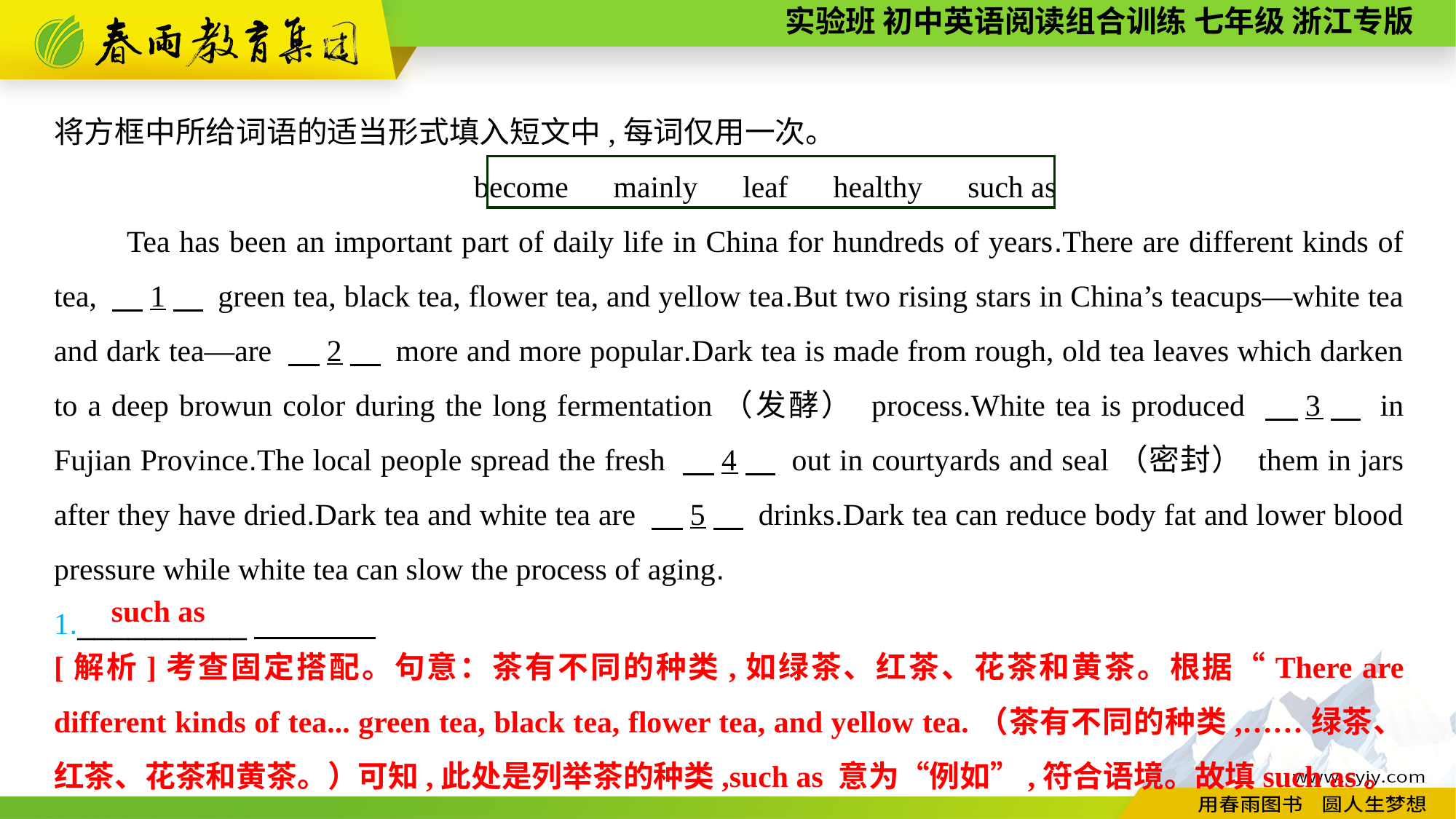

将方框中所给词语的适当形式填入短文中,每词仅用一次。
become　mainly　leaf　healthy　such as
Tea has been an important part of daily life in China for hundreds of years.There are different kinds of tea, 　1　 green tea, black tea, flower tea, and yellow tea.But two rising stars in China’s teacups—white tea and dark tea—are 　2　 more and more popular.Dark tea is made from rough, old tea leaves which darken to a deep browun color during the long fermentation（发酵） process.White tea is produced 　3　 in Fujian Province.The local people spread the fresh 　4　 out in courtyards and seal（密封） them in jars after they have dried.Dark tea and white tea are 　5　 drinks.Dark tea can reduce body fat and lower blood pressure while white tea can slow the process of aging.
1.__________

such as
[解析]考查固定搭配。句意：茶有不同的种类,如绿茶、红茶、花茶和黄茶。根据“There are different kinds of tea... green tea, black tea, flower tea, and yellow tea.（茶有不同的种类,……绿茶、红茶、花茶和黄茶。）可知,此处是列举茶的种类,such as 意为“例如”,符合语境。故填such as。